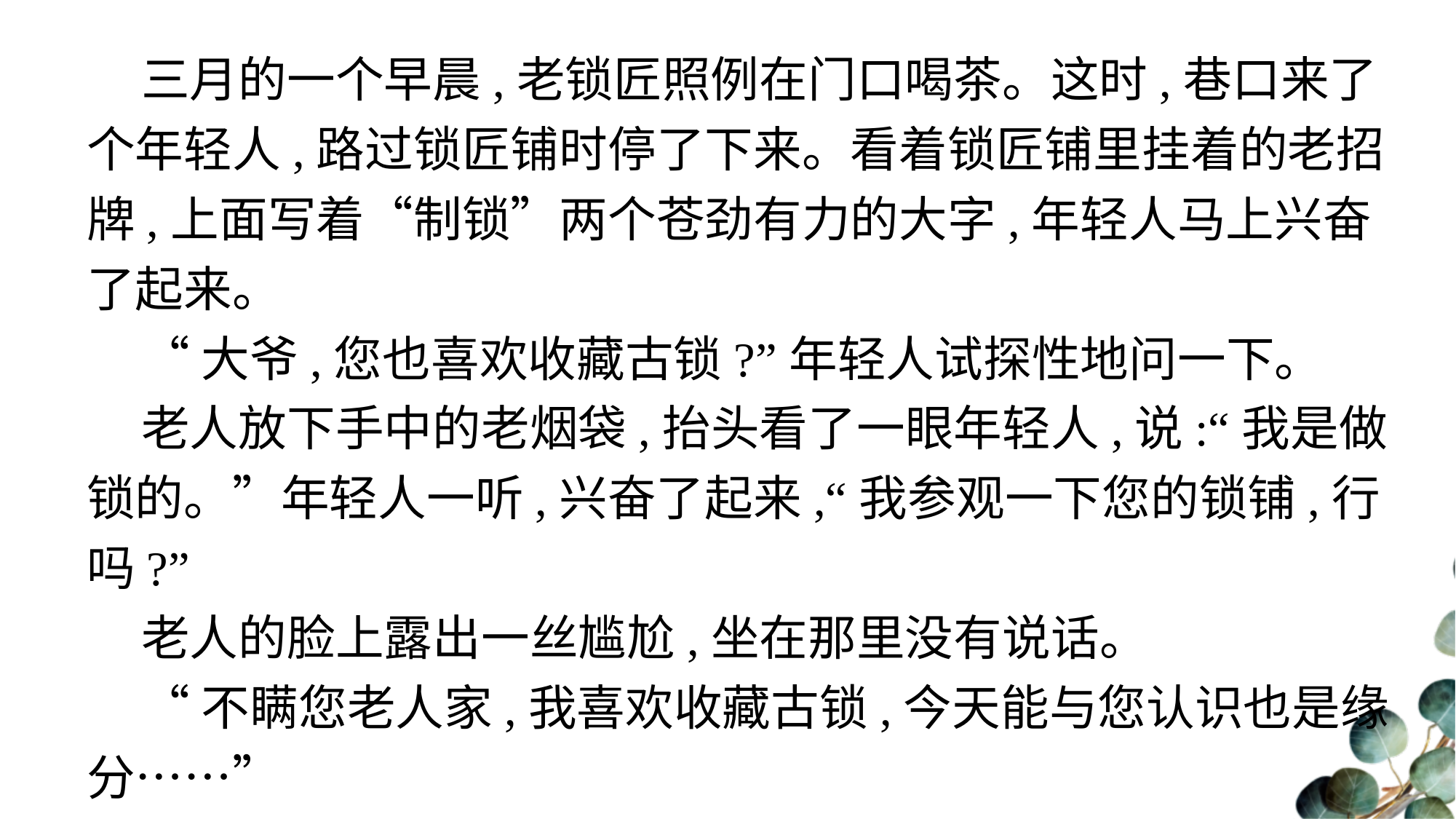

三月的一个早晨,老锁匠照例在门口喝茶。这时,巷口来了个年轻人,路过锁匠铺时停了下来。看着锁匠铺里挂着的老招牌,上面写着“制锁”两个苍劲有力的大字,年轻人马上兴奋了起来。
“大爷,您也喜欢收藏古锁?”年轻人试探性地问一下。
老人放下手中的老烟袋,抬头看了一眼年轻人,说:“我是做锁的。”年轻人一听,兴奋了起来,“我参观一下您的锁铺,行吗?”
老人的脸上露出一丝尴尬,坐在那里没有说话。
“不瞒您老人家,我喜欢收藏古锁,今天能与您认识也是缘分……”
禁不住年轻人一番软磨硬泡,老人站起身来,带着他走进了尘封已久的锁铺。